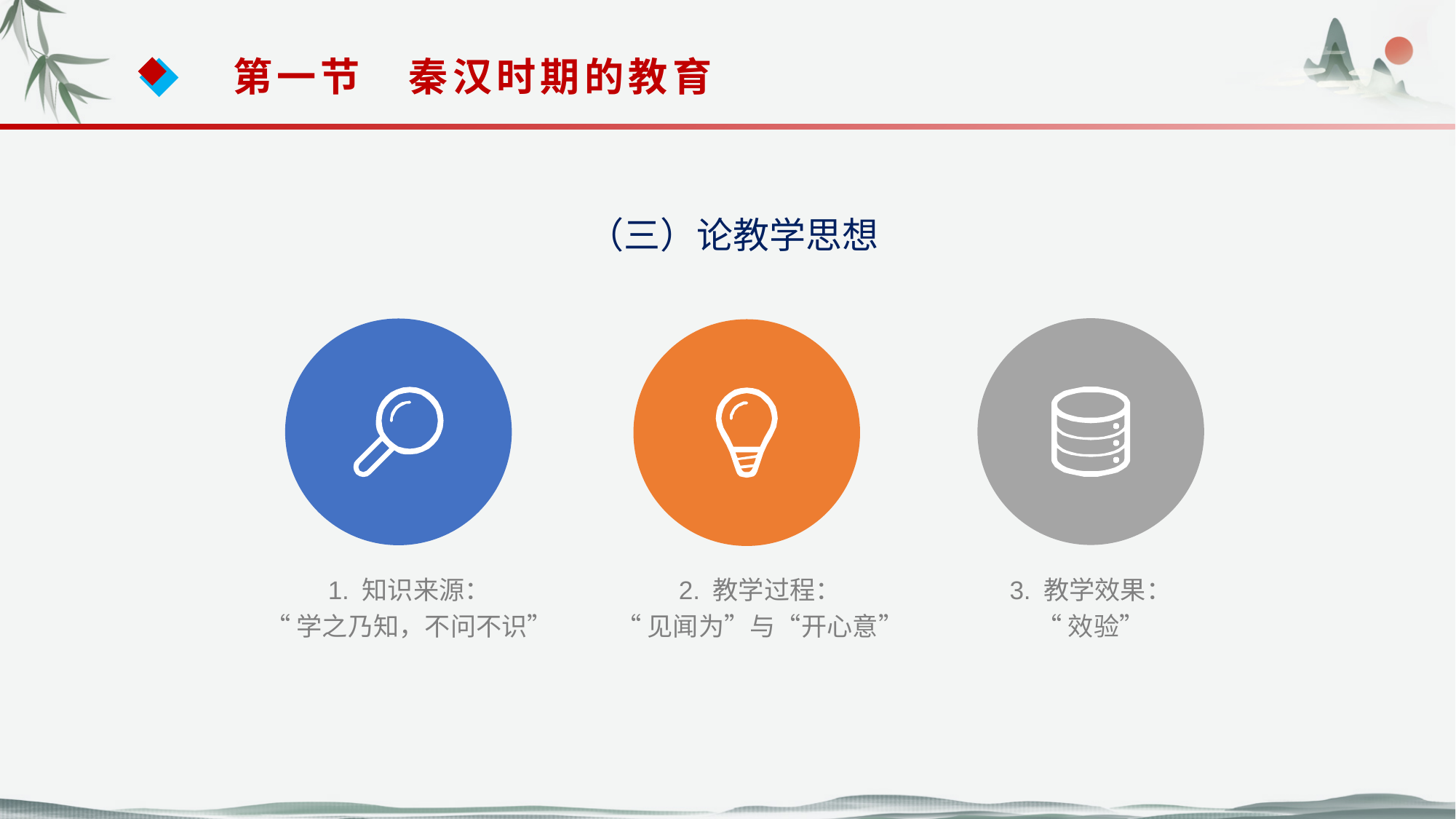

第一节　秦汉时期的教育

（三）论教学思想

1. 知识来源：
“学之乃知，不问不识”
2. 教学过程：
“见闻为”与“开心意”
3. 教学效果：
“效验”